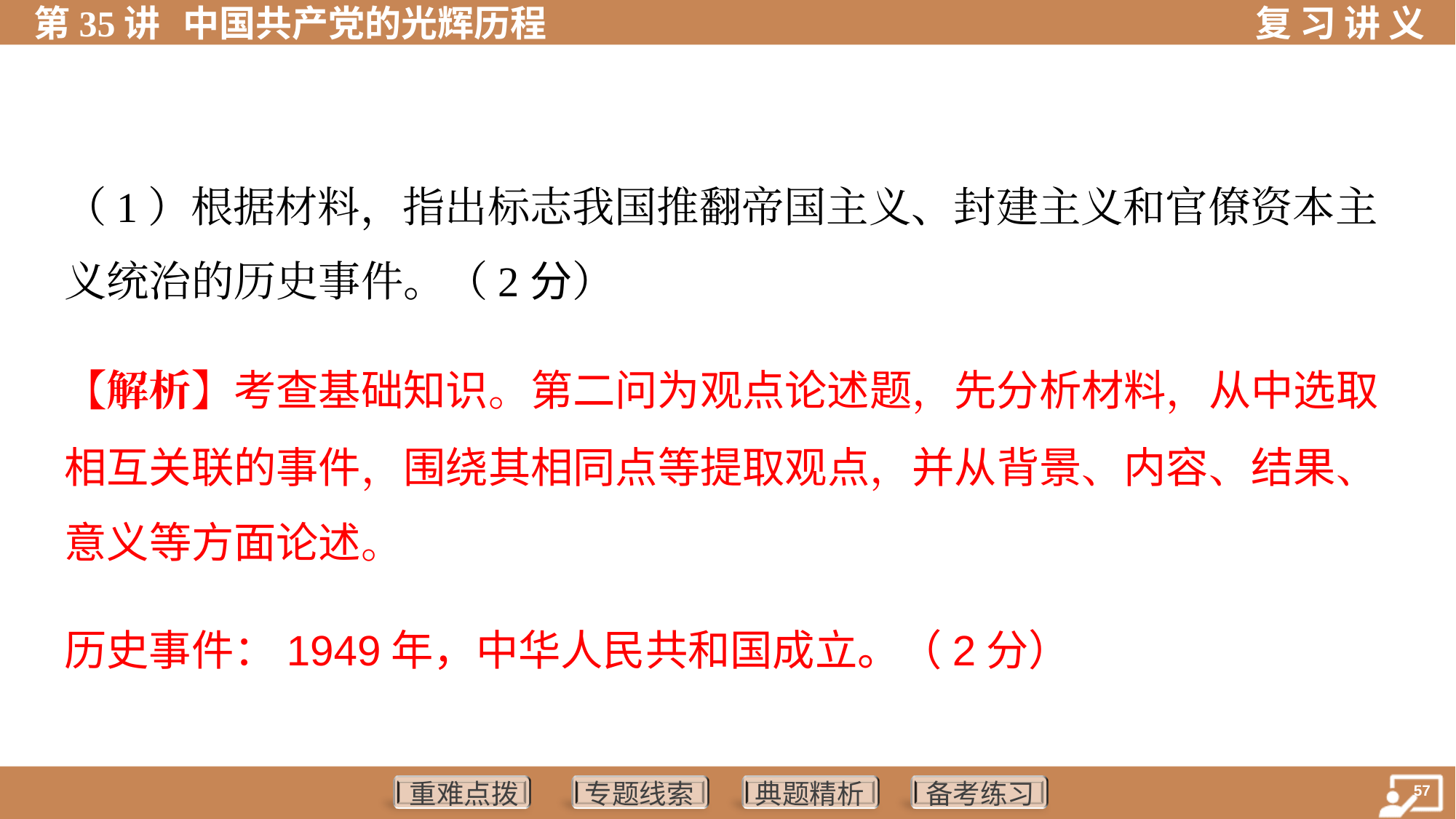

（1）根据材料，指出标志我国推翻帝国主义、封建主义和官僚资本主
义统治的历史事件。（2分）
【解析】考查基础知识。第二问为观点论述题，先分析材料，从中选取
相互关联的事件，围绕其相同点等提取观点，并从背景、内容、结果、
意义等方面论述。
历史事件：1949年，中华人民共和国成立。（2分）